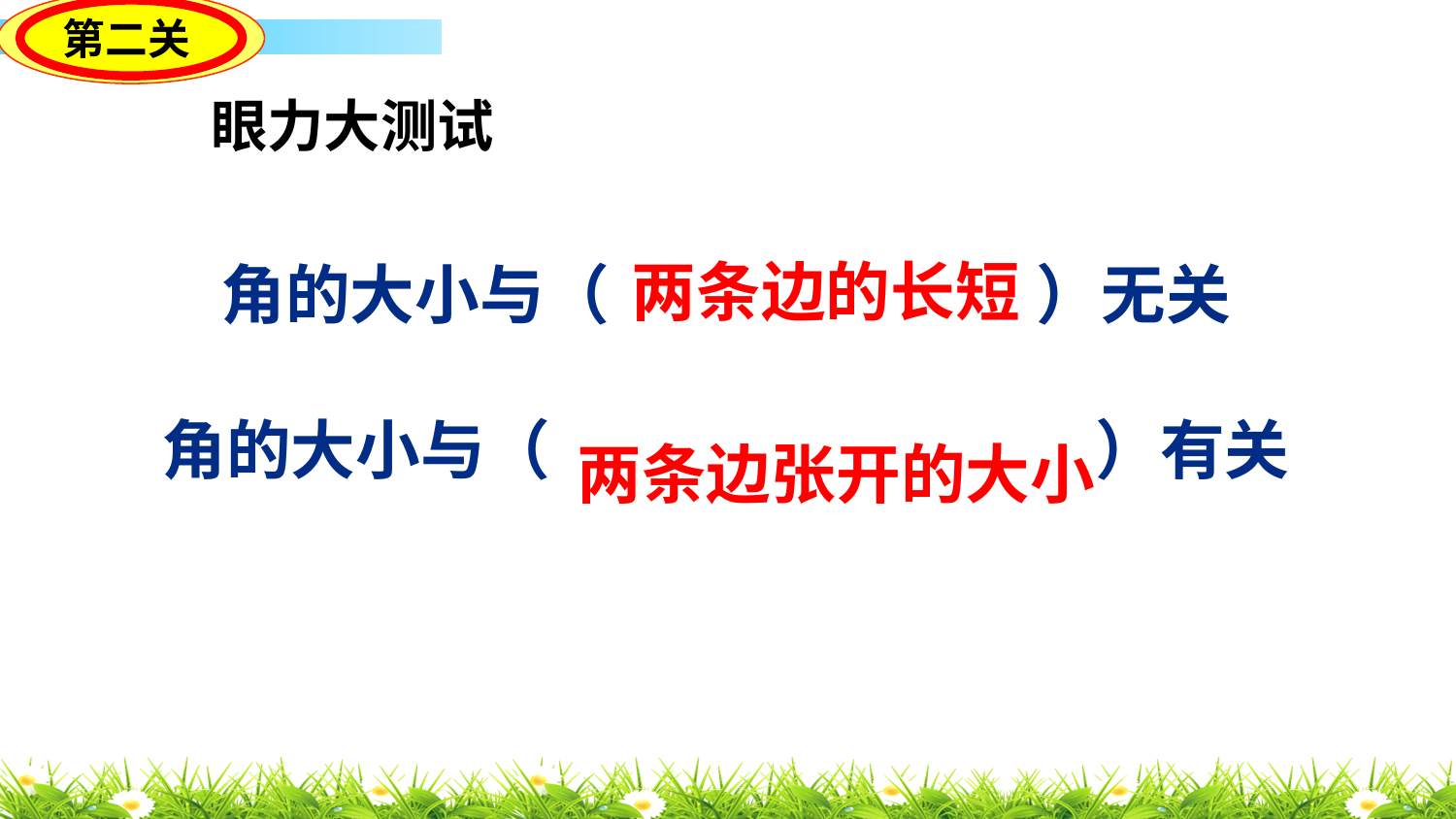

第二关
眼力大测试
两条边的长短
角的大小与（                             ）无关

角的大小与（                                     ）有关
两条边张开的大小